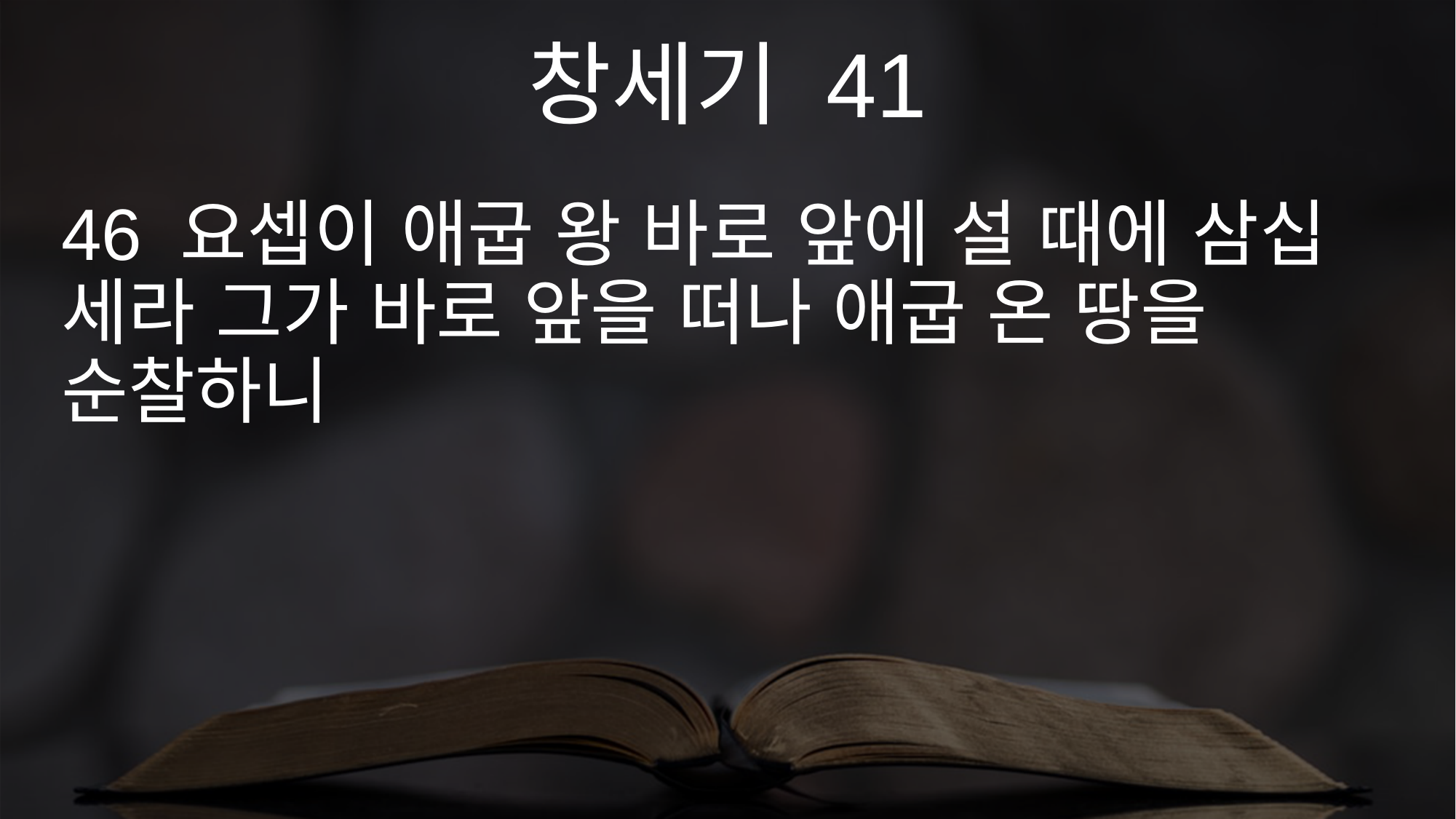

창세기 41
46 요셉이 애굽 왕 바로 앞에 설 때에 삼십 세라 그가 바로 앞을 떠나 애굽 온 땅을 순찰하니